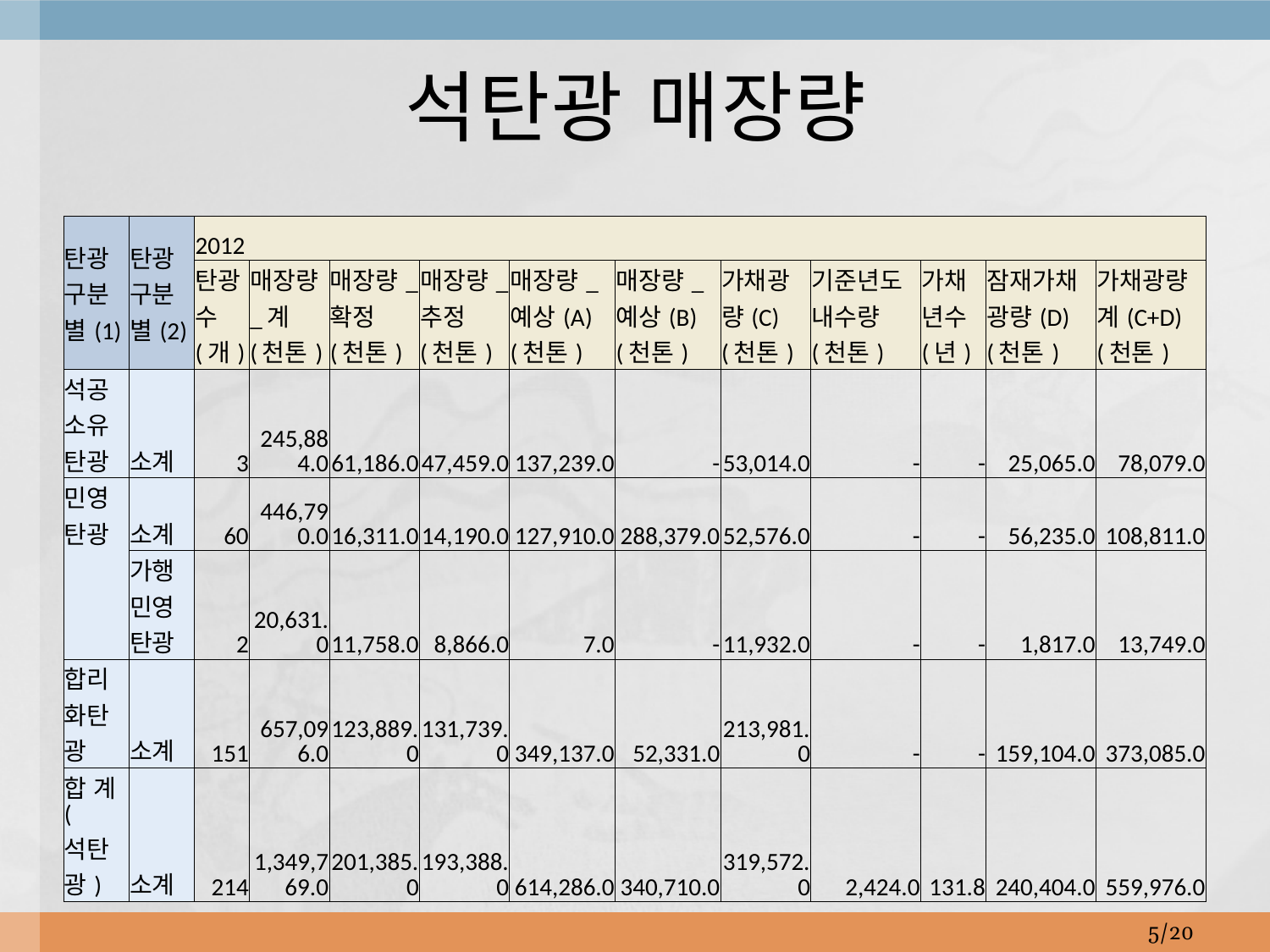

# 석탄광 매장량
| 탄광구분별(1) | 탄광구분별(2) | 2012 |  |  |  |  |  |  |  |  |  |  |
| --- | --- | --- | --- | --- | --- | --- | --- | --- | --- | --- | --- | --- |
|  |  | 탄광수 (개) | 매장량\_계 (천톤) | 매장량\_확정 (천톤) | 매장량\_추정 (천톤) | 매장량\_예상(A) (천톤) | 매장량\_예상(B) (천톤) | 가채광량(C) (천톤) | 기준년도 내수량 (천톤) | 가채년수 (년) | 잠재가채광량(D) (천톤) | 가채광량계(C+D) (천톤) |
| 석공소유탄광 | 소계 | 3 | 245,884.0 | 61,186.0 | 47,459.0 | 137,239.0 | - | 53,014.0 | - | - | 25,065.0 | 78,079.0 |
| 민영탄광 | 소계 | 60 | 446,790.0 | 16,311.0 | 14,190.0 | 127,910.0 | 288,379.0 | 52,576.0 | - | - | 56,235.0 | 108,811.0 |
|  | 가행민영탄광 | 2 | 20,631.0 | 11,758.0 | 8,866.0 | 7.0 | - | 11,932.0 | - | - | 1,817.0 | 13,749.0 |
| 합리화탄광 | 소계 | 151 | 657,096.0 | 123,889.0 | 131,739.0 | 349,137.0 | 52,331.0 | 213,981.0 | - | - | 159,104.0 | 373,085.0 |
| 합 계(석탄광) | 소계 | 214 | 1,349,769.0 | 201,385.0 | 193,388.0 | 614,286.0 | 340,710.0 | 319,572.0 | 2,424.0 | 131.8 | 240,404.0 | 559,976.0 |
5